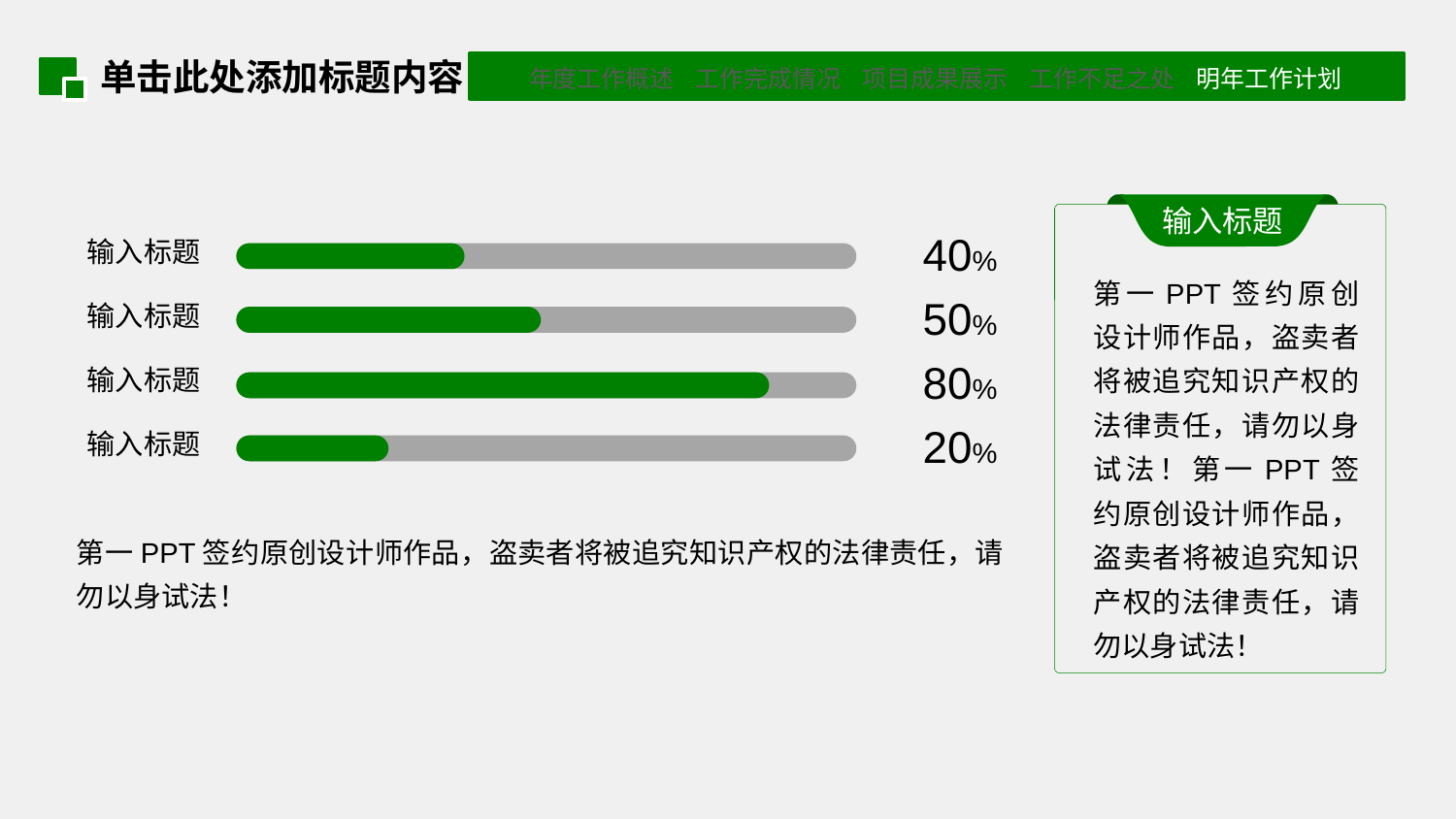

单击此处添加标题内容

输入标题

输入标题
40%

第一PPT签约原创设计师作品，盗卖者将被追究知识产权的法律责任，请勿以身试法！第一PPT签约原创设计师作品，盗卖者将被追究知识产权的法律责任，请勿以身试法！
输入标题
50%
输入标题
80%
输入标题
20%
第一PPT签约原创设计师作品，盗卖者将被追究知识产权的法律责任，请勿以身试法！